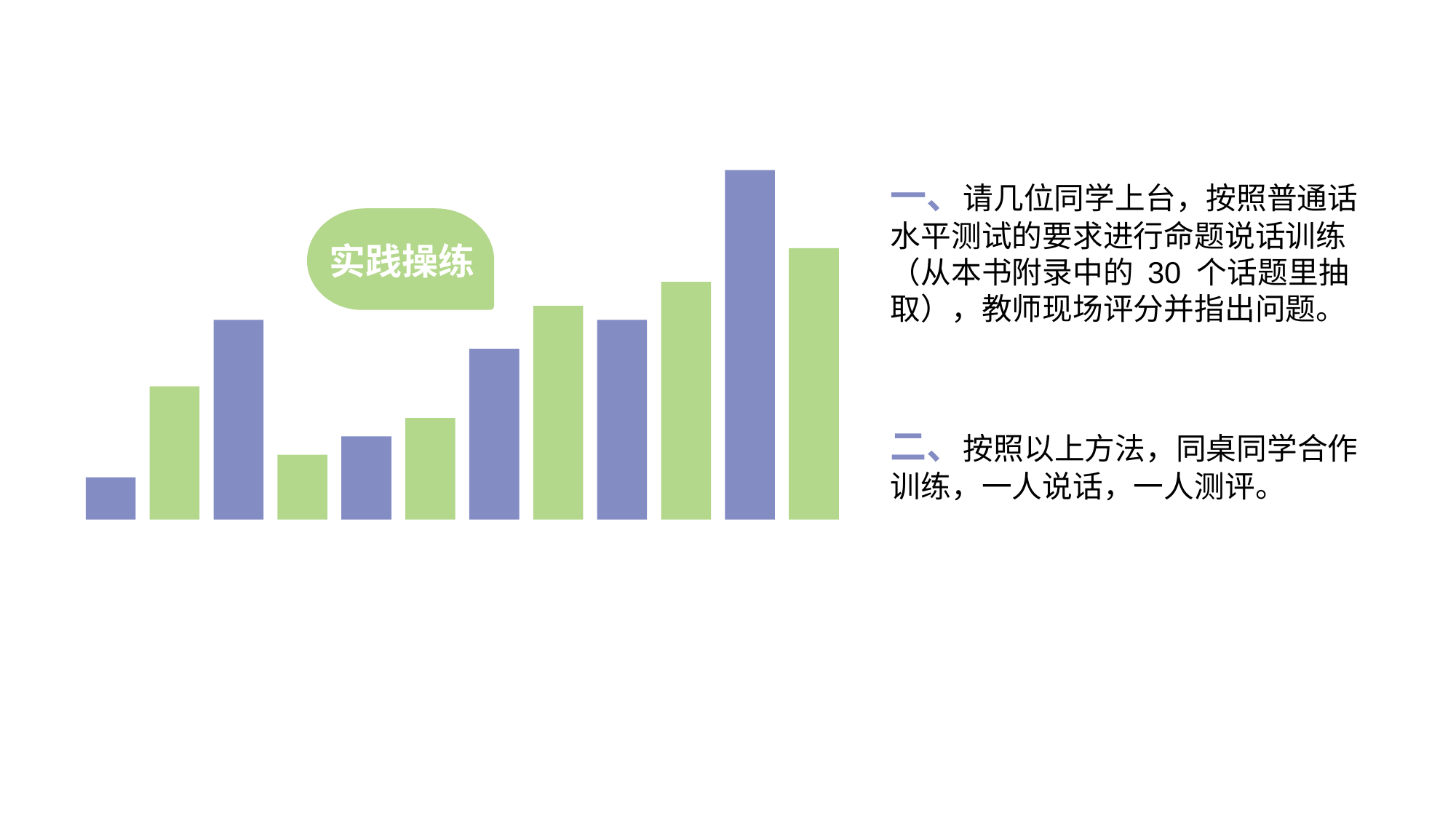

一、请几位同学上台，按照普通话水平测试的要求进行命题说话训练（从本书附录中的 30 个话题里抽取），教师现场评分并指出问题。
二、按照以上方法，同桌同学合作训练，一人说话，一人测评。

实践操练